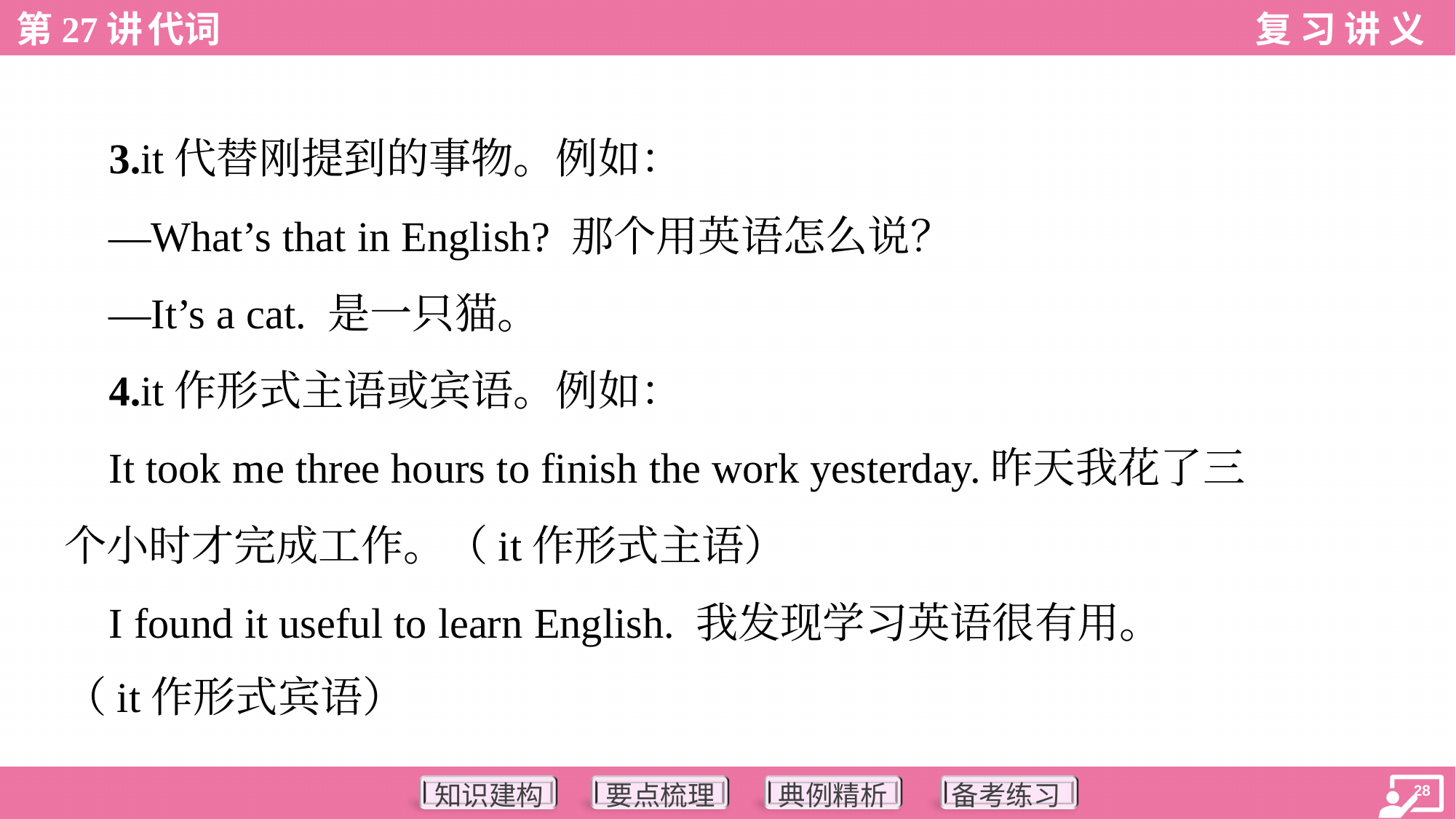

3.it代替刚提到的事物。例如：
    —What’s that in English? 那个用英语怎么说？
    —It’s a cat. 是一只猫。
    4.it作形式主语或宾语。例如：
    It took me three hours to finish the work yesterday.昨天我花了三
个小时才完成工作。（it作形式主语）
    I found it useful to learn English. 我发现学习英语很有用。
（it作形式宾语）